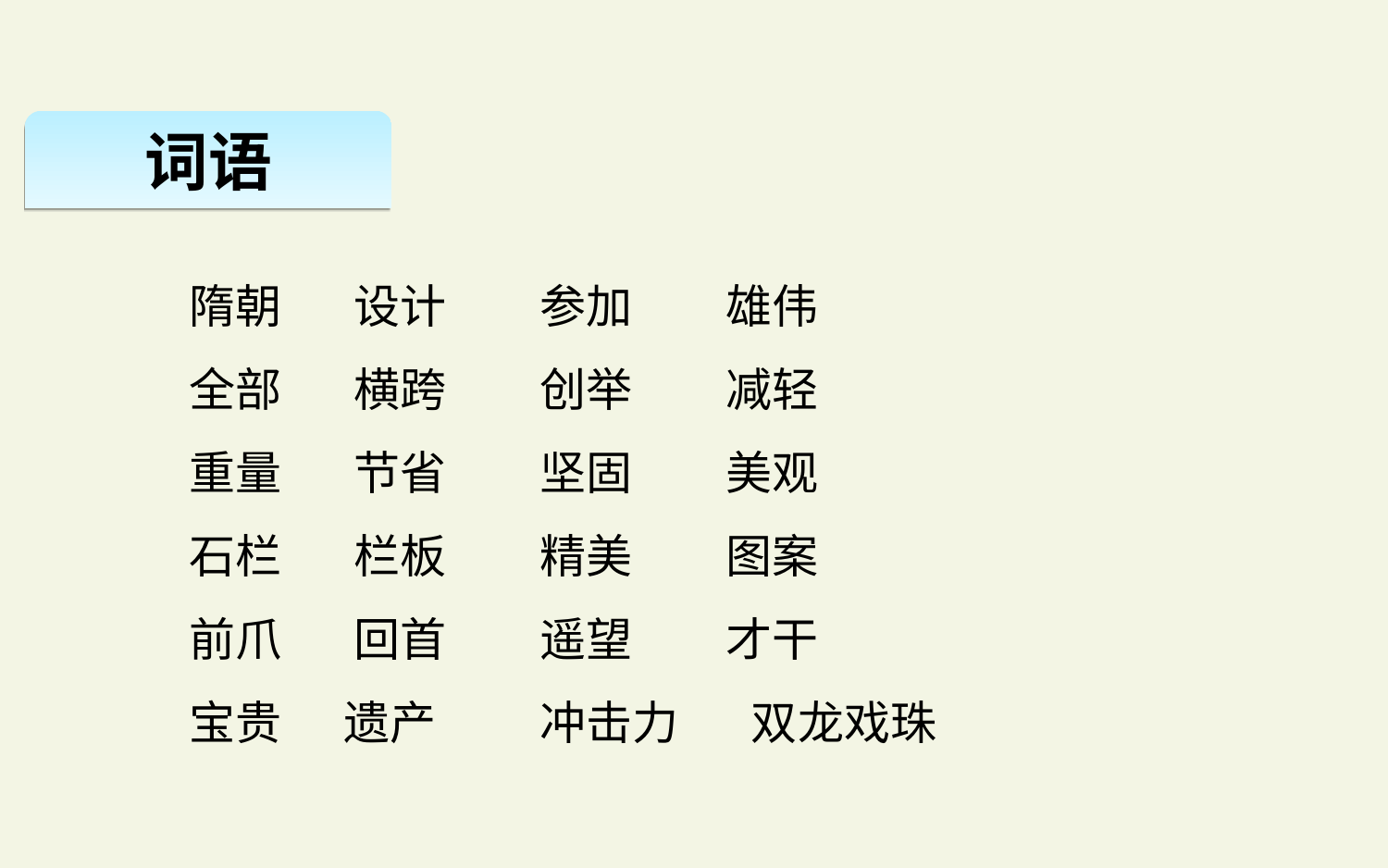

词语
隋朝       设计         参加         雄伟
全部       横跨         创举         减轻
重量       节省         坚固         美观
石栏       栏板         精美         图案
前爪       回首         遥望         才干
宝贵      遗产          冲击力       双龙戏珠